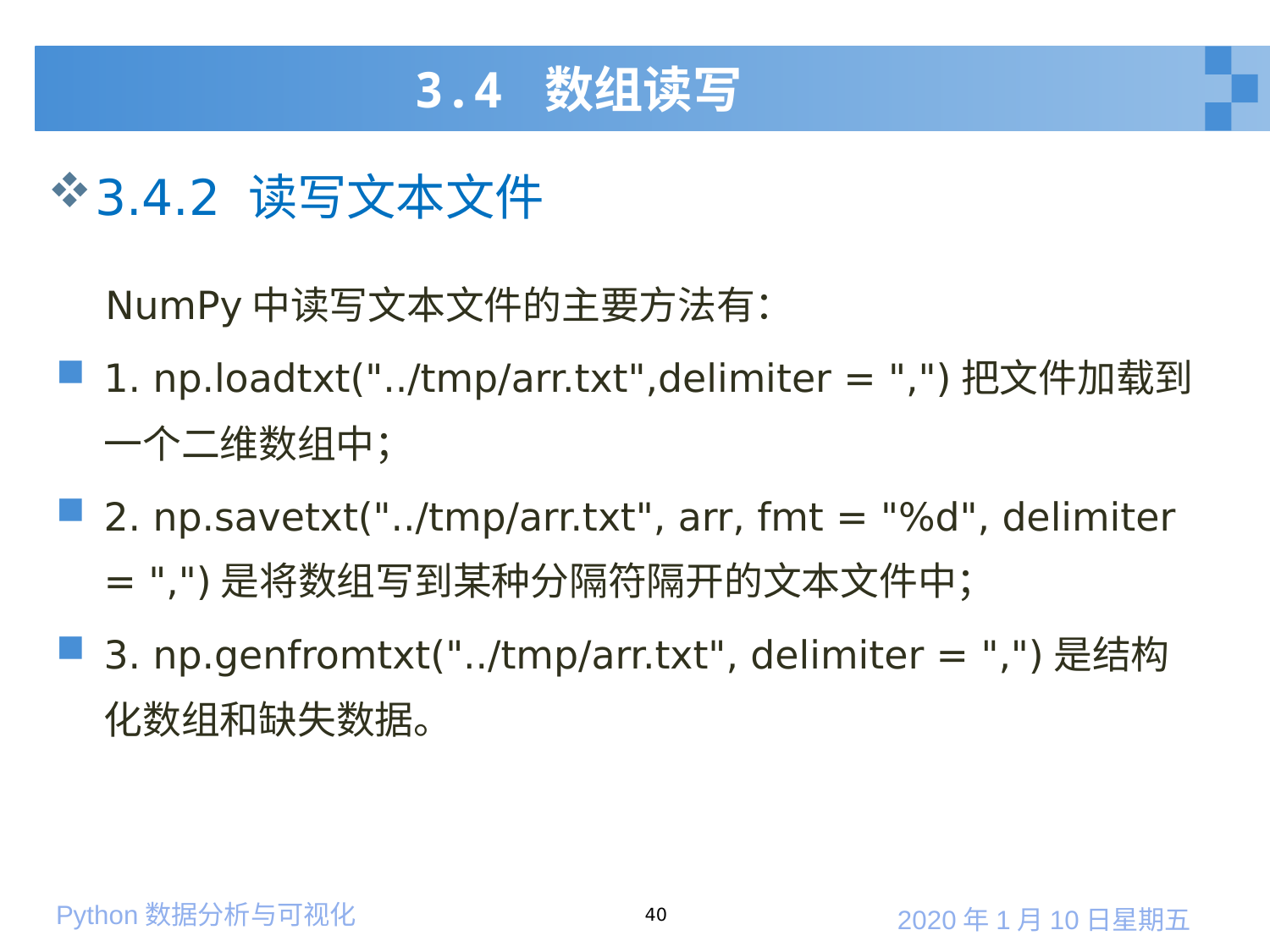

# 3.4 数组读写
3.4.2 读写文本文件
    NumPy中读写文本文件的主要方法有：
1. np.loadtxt("../tmp/arr.txt",delimiter = ",")把文件加载到一个二维数组中；
2. np.savetxt("../tmp/arr.txt", arr, fmt = "%d", delimiter = ",")是将数组写到某种分隔符隔开的文本文件中；
3. np.genfromtxt("../tmp/arr.txt", delimiter = ",")是结构化数组和缺失数据。

40
2020年1月10日星期五